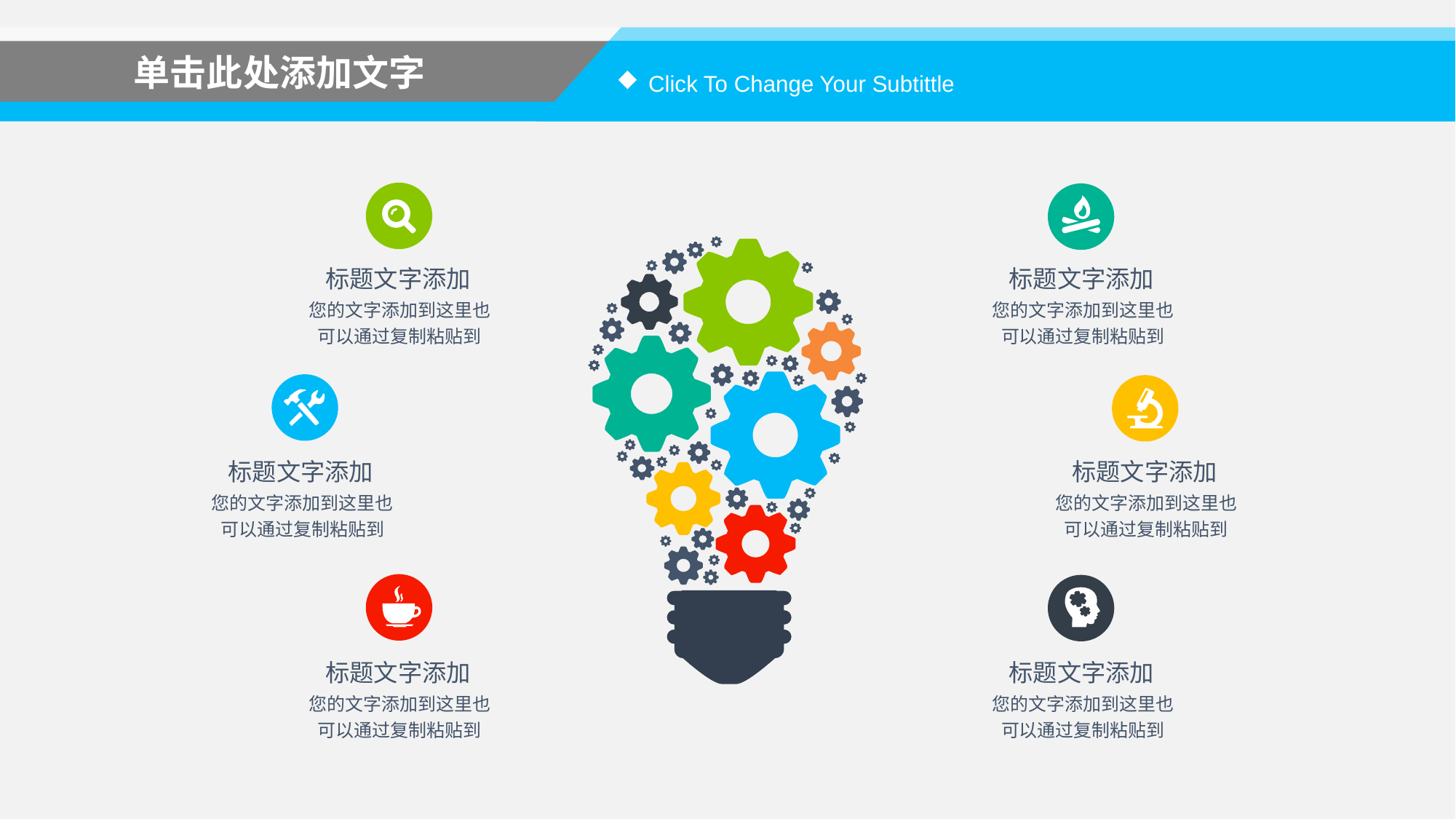

单击此处添加文字
Click To Change Your Subtittle

标题文字添加
您的文字添加到这里也可以通过复制粘贴到

标题文字添加
您的文字添加到这里也可以通过复制粘贴到

标题文字添加
您的文字添加到这里也可以通过复制粘贴到

标题文字添加
您的文字添加到这里也可以通过复制粘贴到

标题文字添加
您的文字添加到这里也可以通过复制粘贴到

标题文字添加
您的文字添加到这里也可以通过复制粘贴到